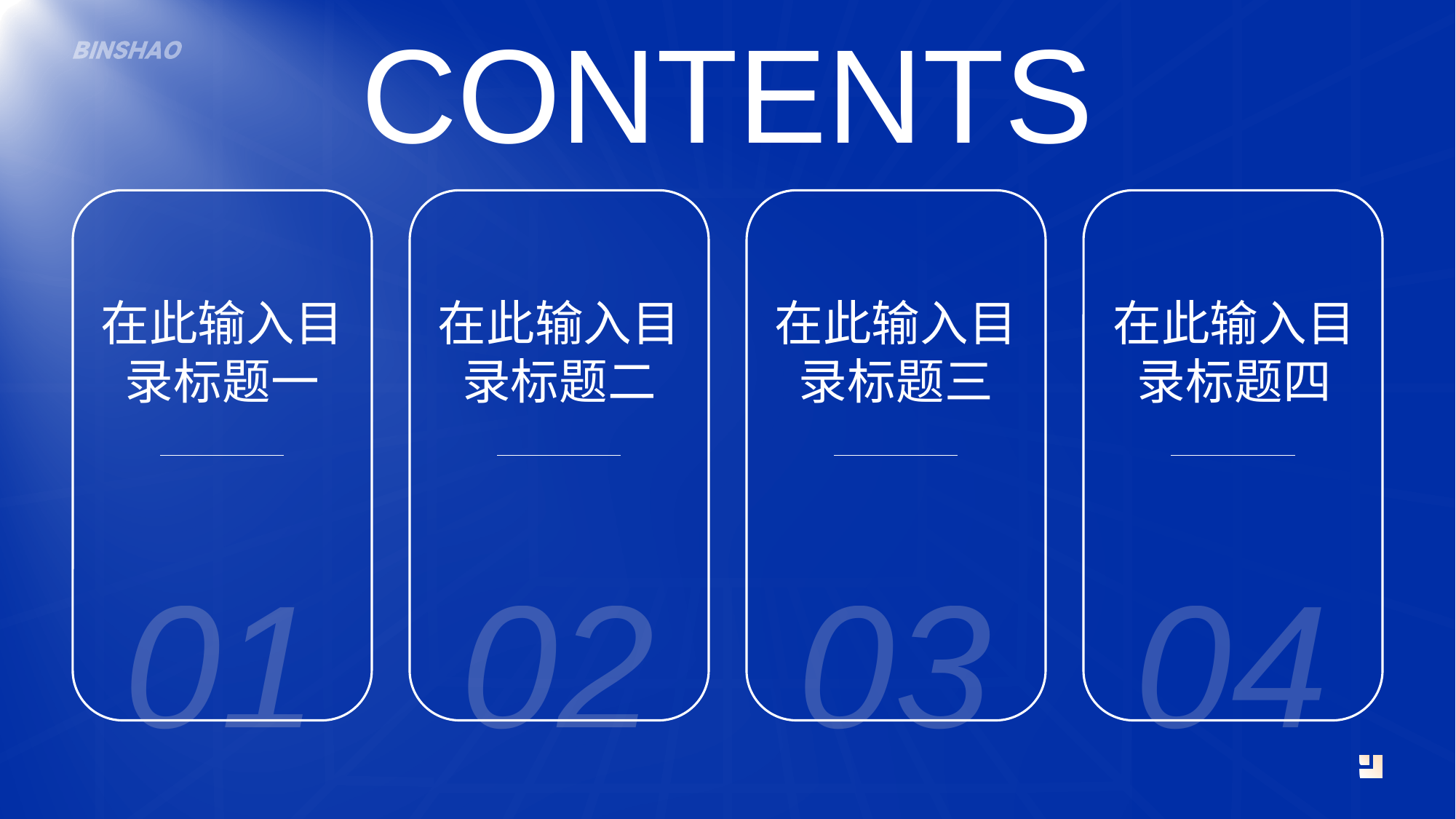

CONTENTS

在此输入目录标题一
在此输入目录标题二
在此输入目录标题三
在此输入目录标题四
01
02
03
04